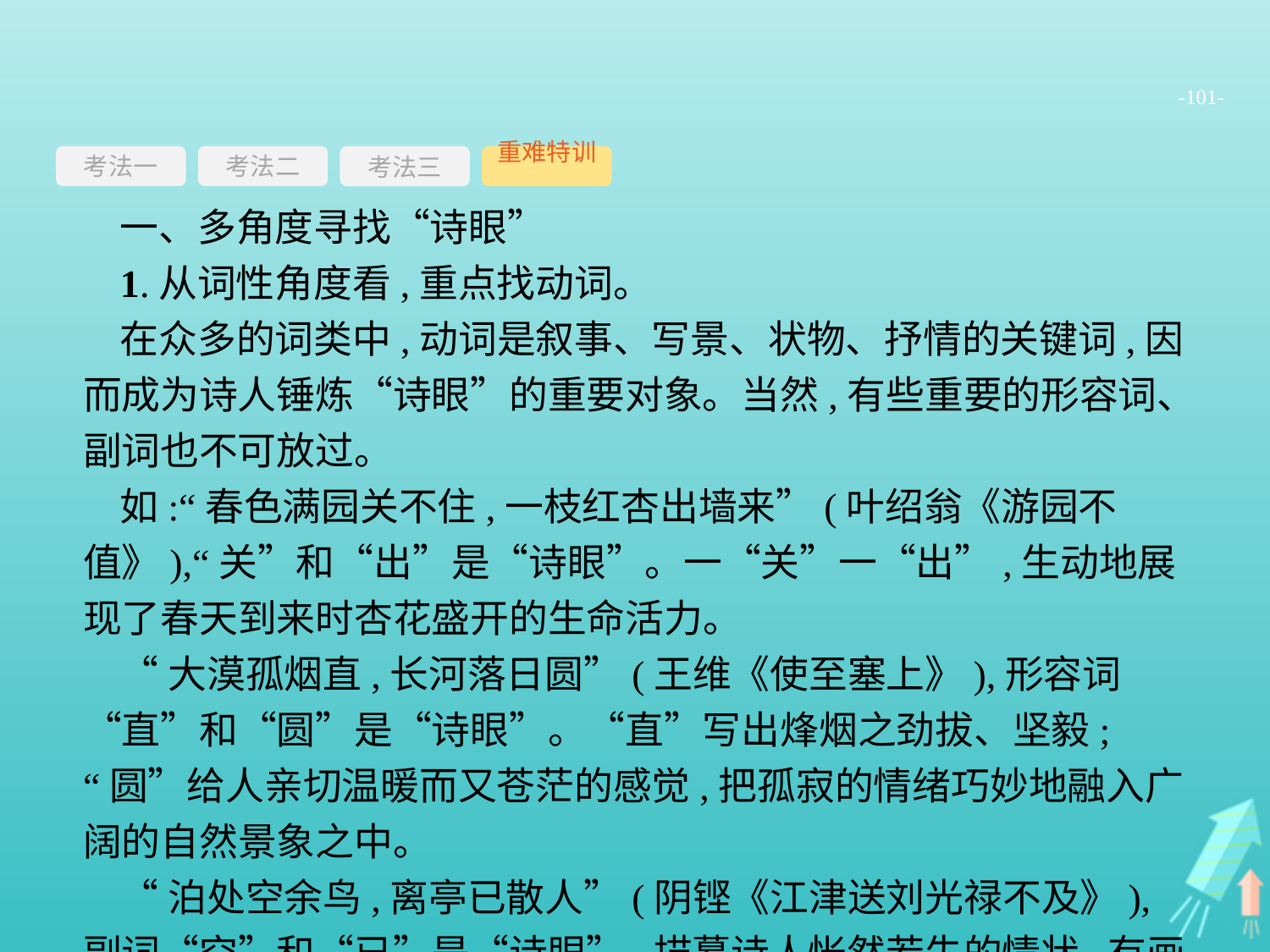

-101-
考法一
考法三
重难特训
考法二
一、多角度寻找“诗眼”
1.从词性角度看,重点找动词。
在众多的词类中,动词是叙事、写景、状物、抒情的关键词,因而成为诗人锤炼“诗眼”的重要对象。当然,有些重要的形容词、副词也不可放过。
如:“春色满园关不住,一枝红杏出墙来”(叶绍翁《游园不值》),“关”和“出”是“诗眼”。一“关”一“出”,生动地展现了春天到来时杏花盛开的生命活力。
“大漠孤烟直,长河落日圆”(王维《使至塞上》),形容词“直”和“圆”是“诗眼”。“直”写出烽烟之劲拔、坚毅;“圆”给人亲切温暖而又苍茫的感觉,把孤寂的情绪巧妙地融入广阔的自然景象之中。
“泊处空余鸟,离亭已散人”(阴铿《江津送刘光禄不及》),副词“空”和“已”是“诗眼”,描摹诗人怅然若失的情状,有画龙点睛的作用。